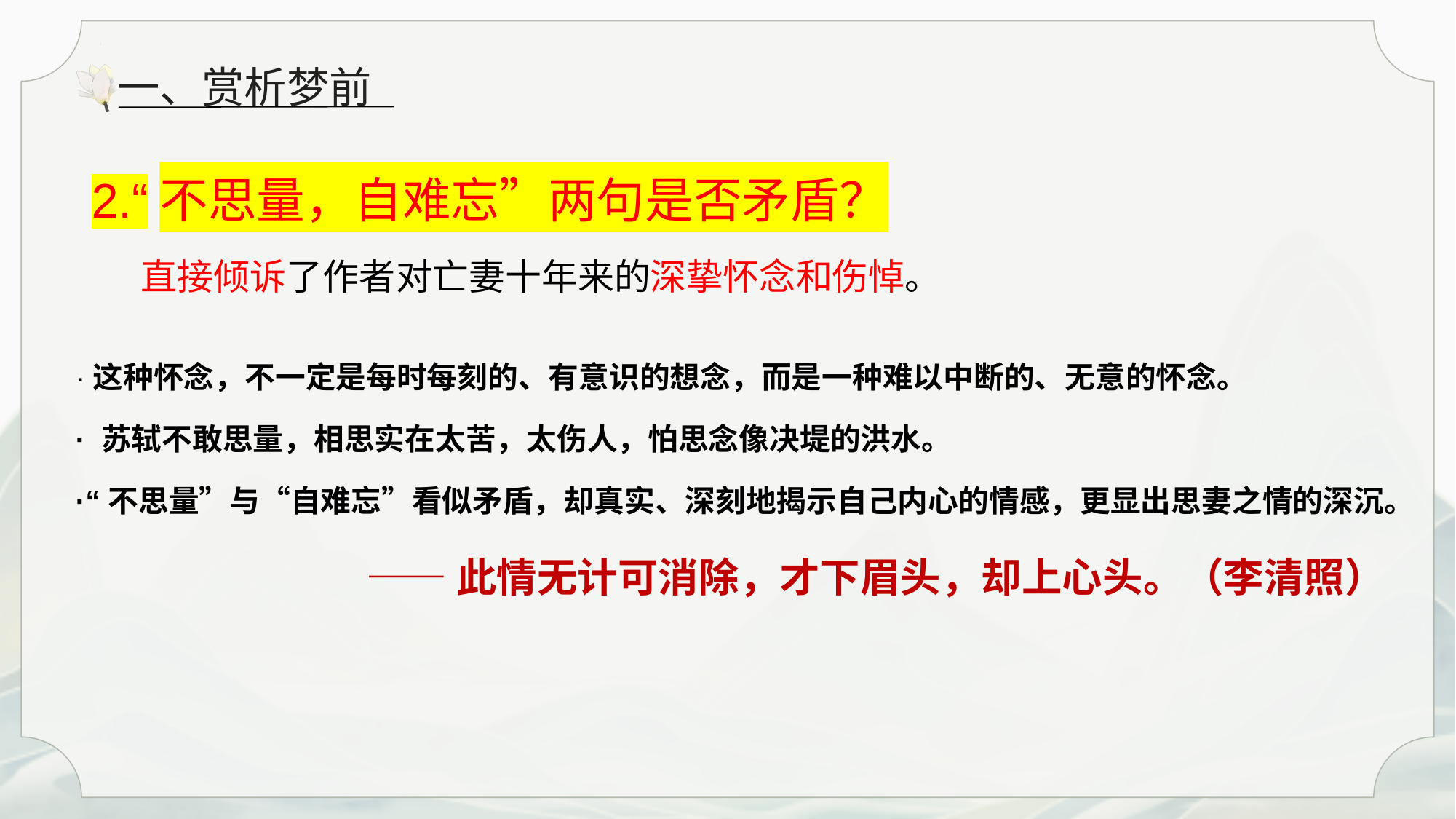

一、赏析梦前

2.“不思量，自难忘”两句是否矛盾？
     直接倾诉了作者对亡妻十年来的深挚怀念和伤悼。

·这种怀念，不一定是每时每刻的、有意识的想念，而是一种难以中断的、无意的怀念。
· 苏轼不敢思量，相思实在太苦，太伤人，怕思念像决堤的洪水。
·“不思量”与“自难忘”看似矛盾，却真实、深刻地揭示自己内心的情感，更显出思妻之情的深沉。
——此情无计可消除，才下眉头，却上心头。（李清照）